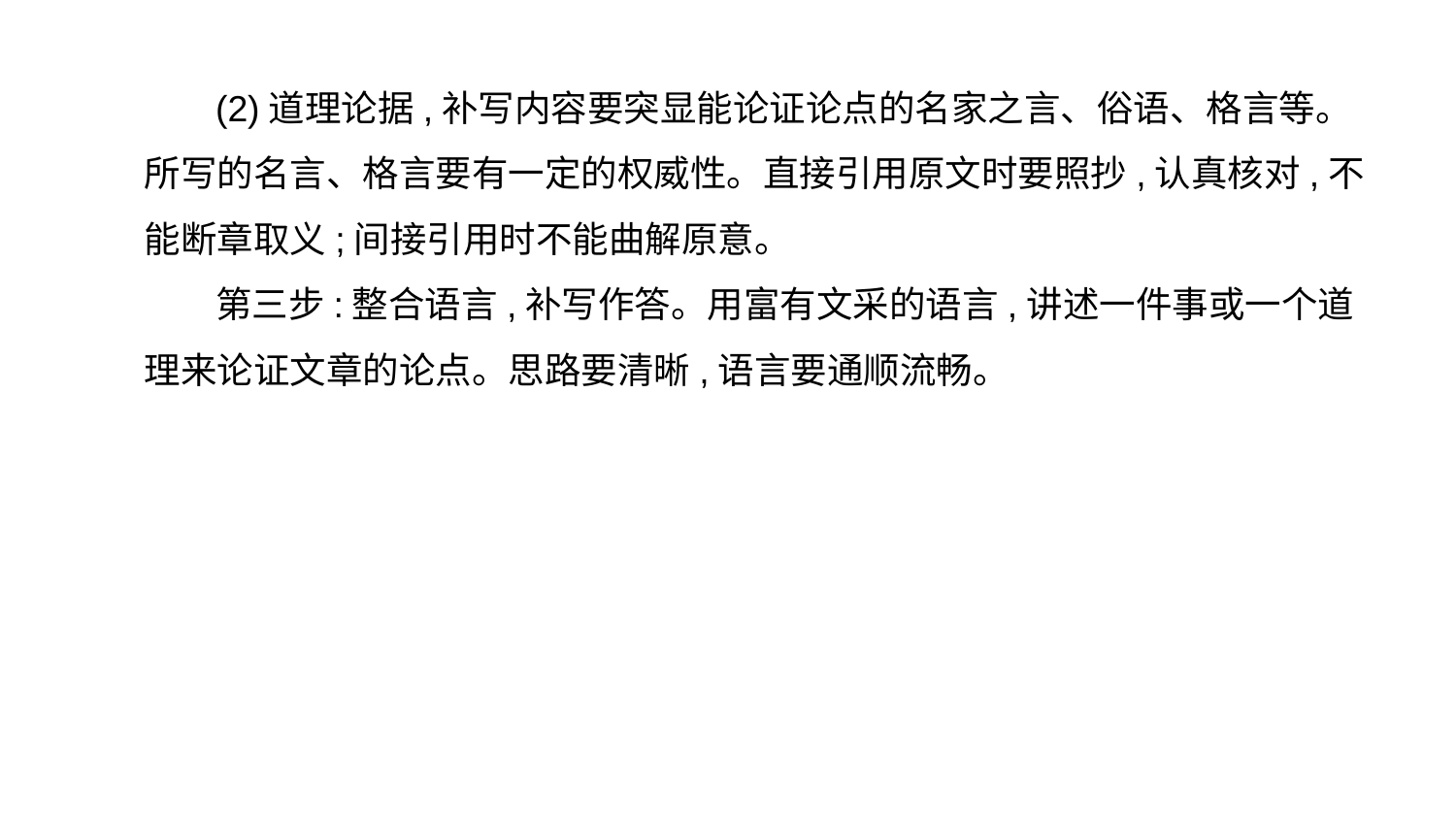

(2)道理论据,补写内容要突显能论证论点的名家之言、俗语、格言等。所写的名言、格言要有一定的权威性。直接引用原文时要照抄,认真核对,不能断章取义;间接引用时不能曲解原意。
第三步:整合语言,补写作答。用富有文采的语言,讲述一件事或一个道理来论证文章的论点。思路要清晰,语言要通顺流畅。